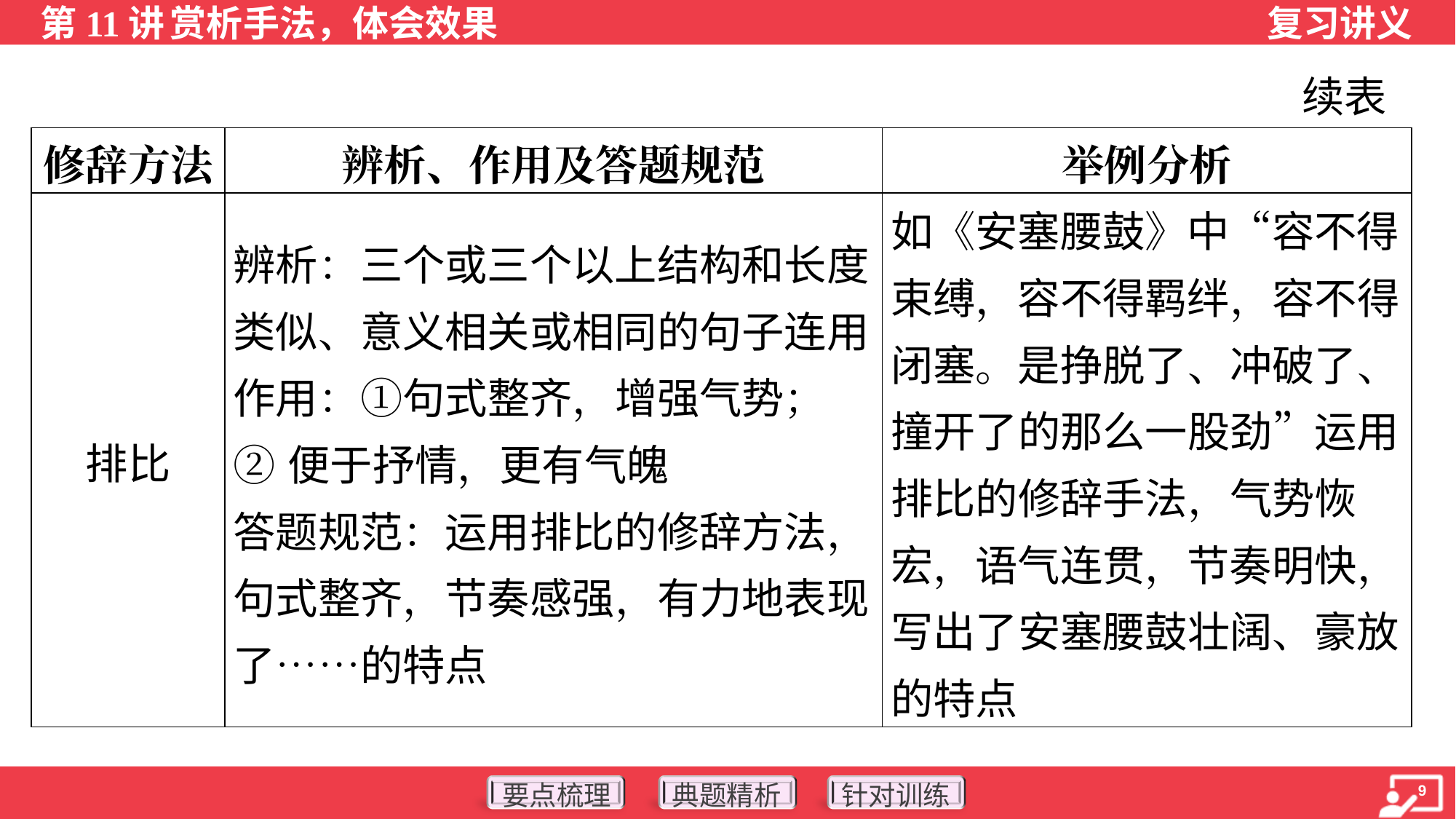

续表
| 修辞方法 | 辨析、作用及答题规范 | 举例分析 |
| --- | --- | --- |
| 排比 | 辨析：三个或三个以上结构和长度类似、意义相关或相同的句子连用 作用：①句式整齐，增强气势； ②便于抒情，更有气魄 答题规范：运用排比的修辞方法，句式整齐，节奏感强，有力地表现了……的特点 | 如《安塞腰鼓》中“容不得 束缚，容不得羁绊，容不得闭塞。是挣脱了、冲破了、撞开了的那么一股劲”运用排比的修辞手法，气势恢宏，语气连贯，节奏明快，写出了安塞腰鼓壮阔、豪放的特点 |